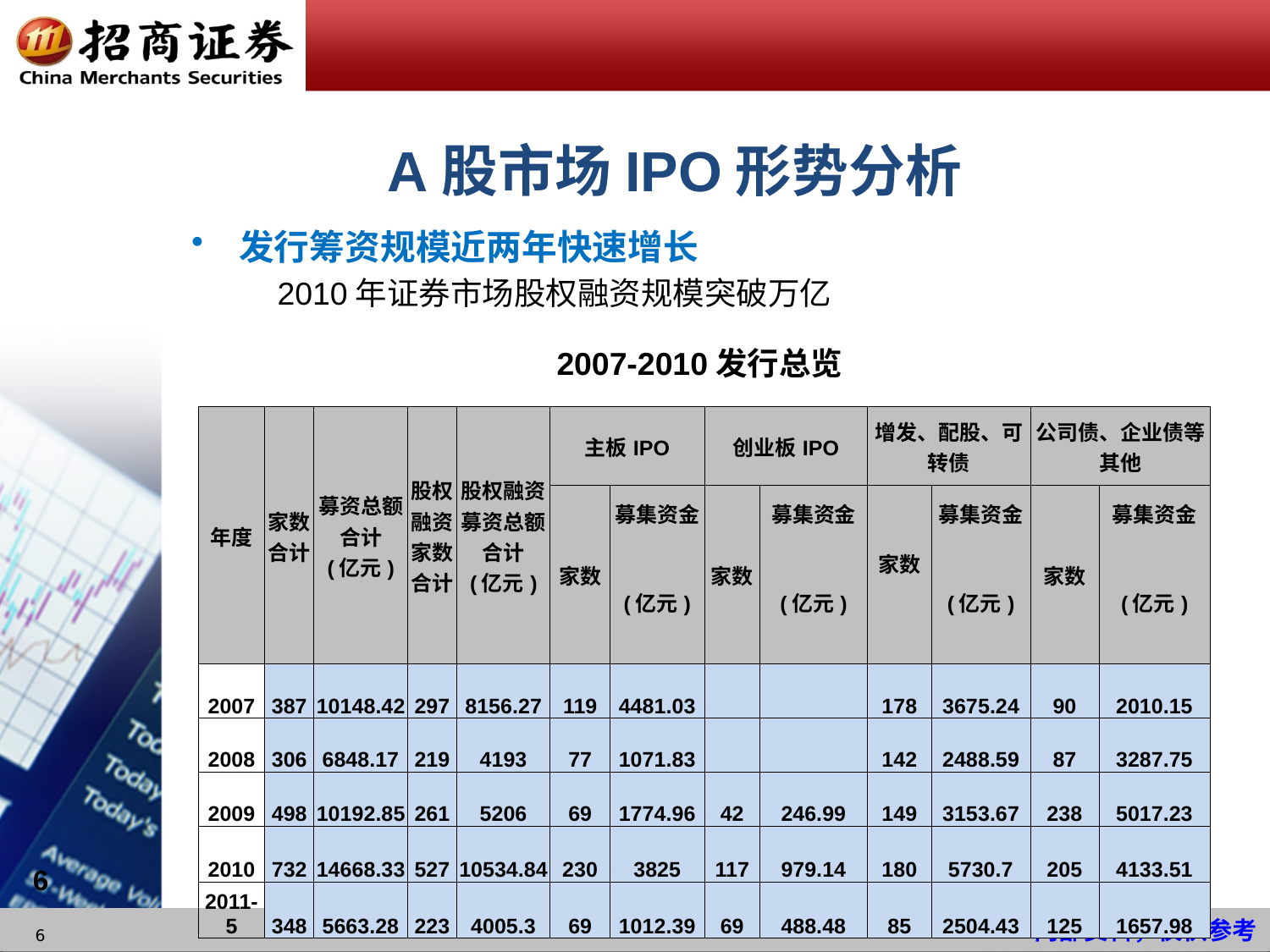

# A股市场IPO形势分析
发行筹资规模近两年快速增长
           2010年证券市场股权融资规模突破万亿

2007-2010发行总览

| 年度 | 家数 合计 | 募资总额 合计 (亿元) | 股权 融资 家数 合计 | 股权融资募资总额合计 (亿元) | 主板IPO |  | 创业板IPO |  | 增发、配股、可转债 |  | 公司债、企业债等其他 |  |
| --- | --- | --- | --- | --- | --- | --- | --- | --- | --- | --- | --- | --- |
|  |  |  |  |  | 家数 | 募集资金 | 家数 | 募集资金 | 家数 | 募集资金 | 家数 | 募集资金 |
|  |  |  |  |  |  | (亿元) |  | (亿元) |  | (亿元) |  | (亿元) |
| 2007 | 387 | 10148.42 | 297 | 8156.27 | 119 | 4481.03 |  |  | 178 | 3675.24 | 90 | 2010.15 |
| 2008 | 306 | 6848.17 | 219 | 4193 | 77 | 1071.83 |  |  | 142 | 2488.59 | 87 | 3287.75 |
| 2009 | 498 | 10192.85 | 261 | 5206 | 69 | 1774.96 | 42 | 246.99 | 149 | 3153.67 | 238 | 5017.23 |
| 2010 | 732 | 14668.33 | 527 | 10534.84 | 230 | 3825 | 117 | 979.14 | 180 | 5730.7 | 205 | 4133.51 |
| 2011-5 | 348 | 5663.28 | 223 | 4005.3 | 69 | 1012.39 | 69 | 488.48 | 85 | 2504.43 | 125 | 1657.98 |
6
6